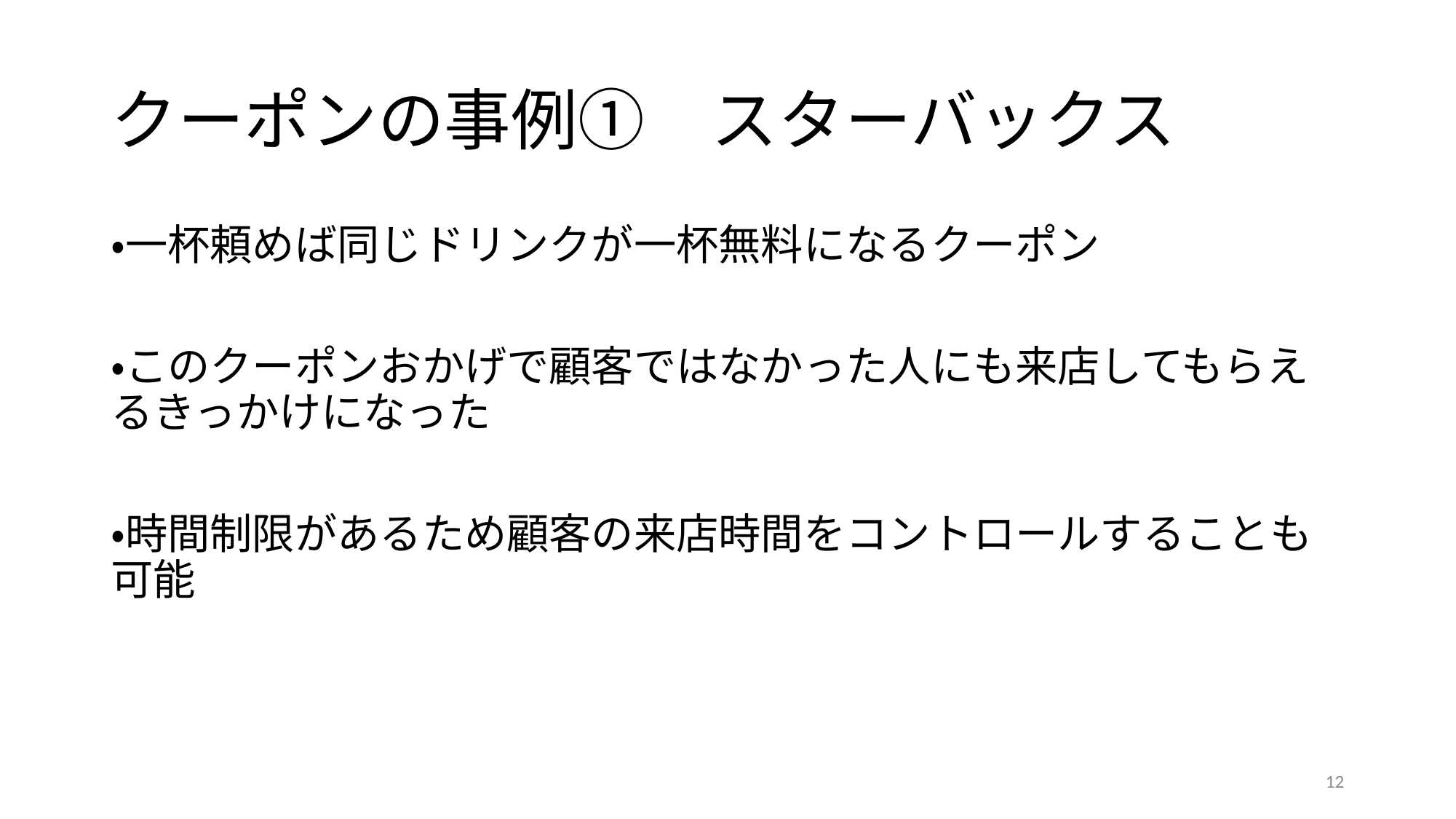

# クーポンの事例①　スターバックス
・一杯頼めば同じドリンクが一杯無料になるクーポン

・このクーポンおかげで顧客ではなかった人にも来店してもらえるきっかけになった

・時間制限があるため顧客の来店時間をコントロールすることも可能

12